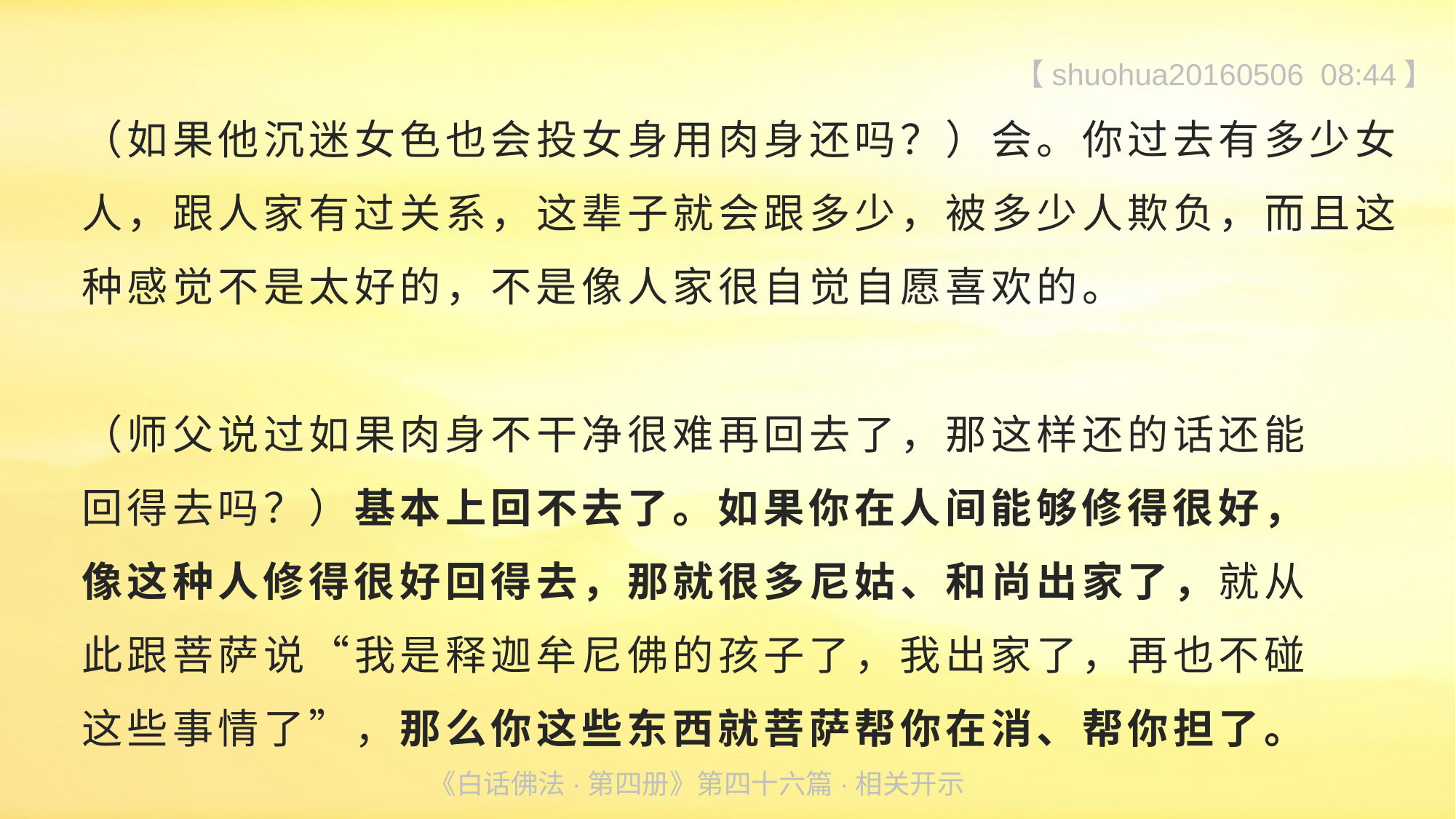

【shuohua20160506  08:44】
（如果他沉迷女色也会投女身用肉身还吗？）会。你过去有多少女人，跟人家有过关系，这辈子就会跟多少，被多少人欺负，而且这种感觉不是太好的，不是像人家很自觉自愿喜欢的。

（师父说过如果肉身不干净很难再回去了，那这样还的话还能
回得去吗？）基本上回不去了。如果你在人间能够修得很好，
像这种人修得很好回得去，那就很多尼姑、和尚出家了，就从
此跟菩萨说“我是释迦牟尼佛的孩子了，我出家了，再也不碰
这些事情了”，那么你这些东西就菩萨帮你在消、帮你担了。
《白话佛法·第四册》第四十六篇·相关开示